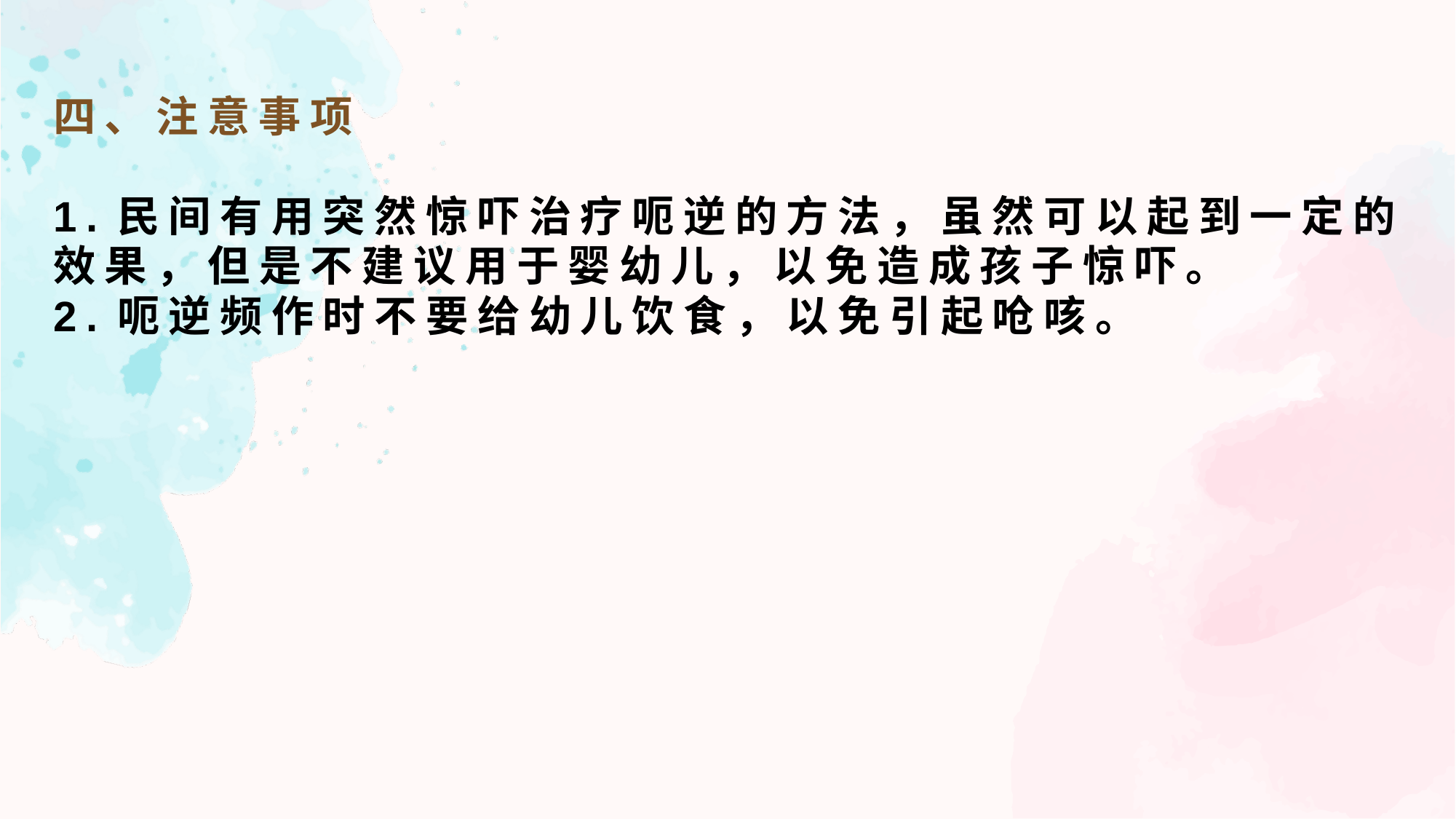

四、注意事项

1.民间有用突然惊吓治疗呃逆的方法，虽然可以起到一定的效果，但是不建议用于婴幼儿，以免造成孩子惊吓。
2.呃逆频作时不要给幼儿饮食，以免引起呛咳。